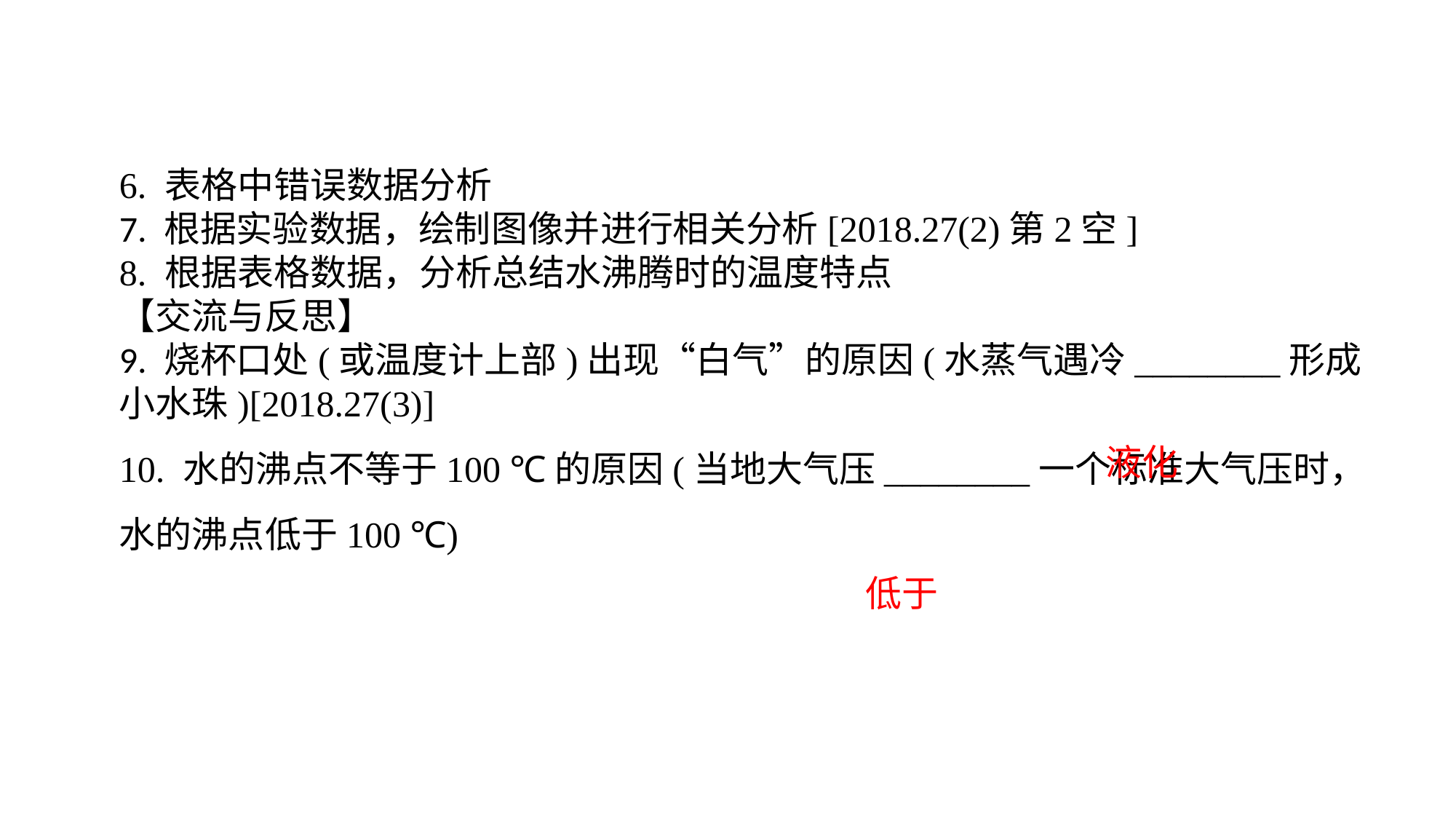

6. 表格中错误数据分析7. 根据实验数据，绘制图像并进行相关分析[2018.27(2)第2空]8. 根据表格数据，分析总结水沸腾时的温度特点【交流与反思】9. 烧杯口处(或温度计上部)出现“白气”的原因(水蒸气遇冷________形成小水珠)[2018.27(3)]10. 水的沸点不等于100 ℃的原因(当地大气压________一个标准大气压时，水的沸点低于100 ℃)
液化
低于